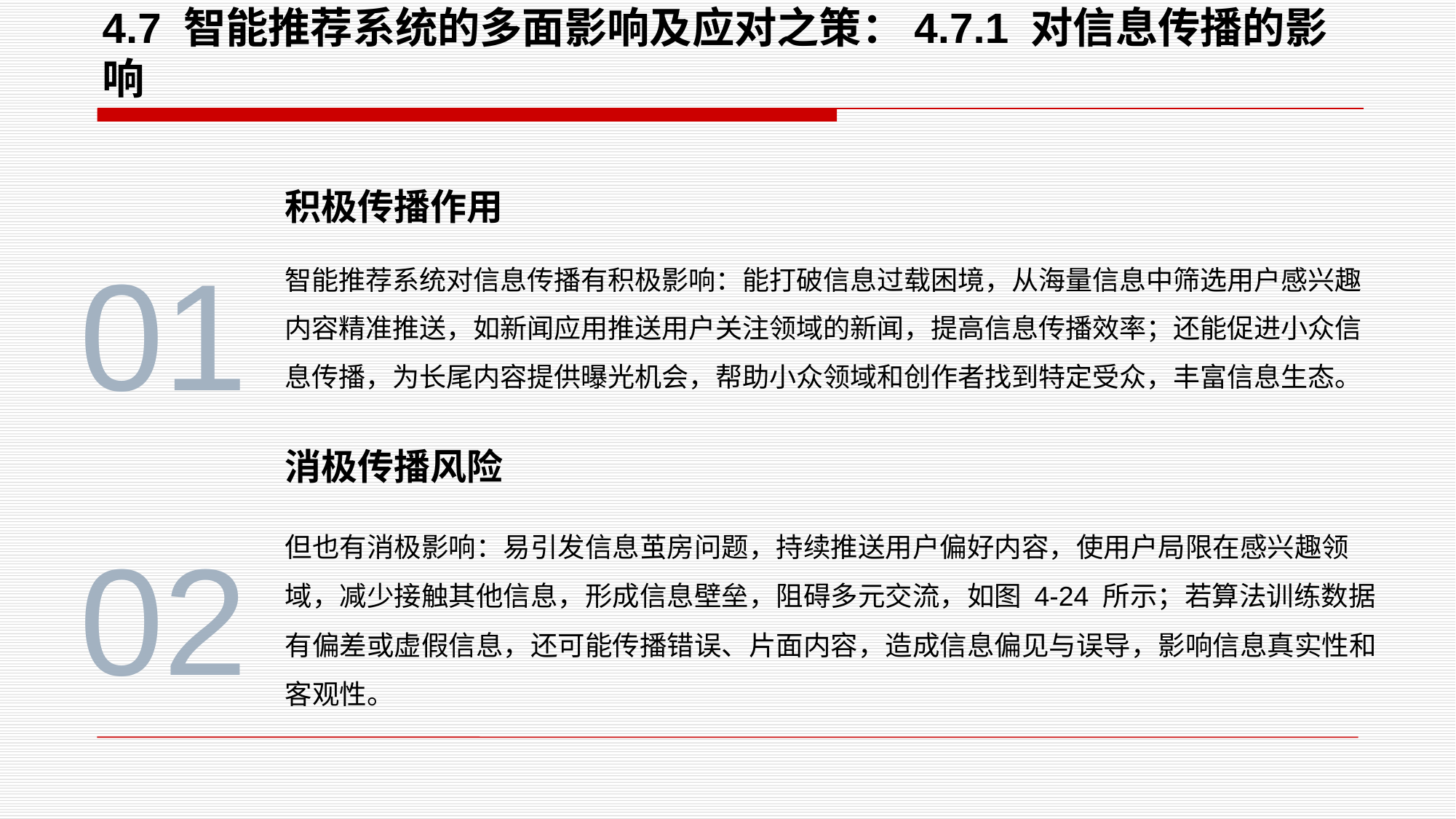

4.7 智能推荐系统的多面影响及应对之策：4.7.1 对信息传播的影响
积极传播作用
01
智能推荐系统对信息传播有积极影响：能打破信息过载困境，从海量信息中筛选用户感兴趣内容精准推送，如新闻应用推送用户关注领域的新闻，提高信息传播效率；还能促进小众信息传播，为长尾内容提供曝光机会，帮助小众领域和创作者找到特定受众，丰富信息生态。
消极传播风险
但也有消极影响：易引发信息茧房问题，持续推送用户偏好内容，使用户局限在感兴趣领域，减少接触其他信息，形成信息壁垒，阻碍多元交流，如图 4-24 所示；若算法训练数据有偏差或虚假信息，还可能传播错误、片面内容，造成信息偏见与误导，影响信息真实性和客观性。
02
45